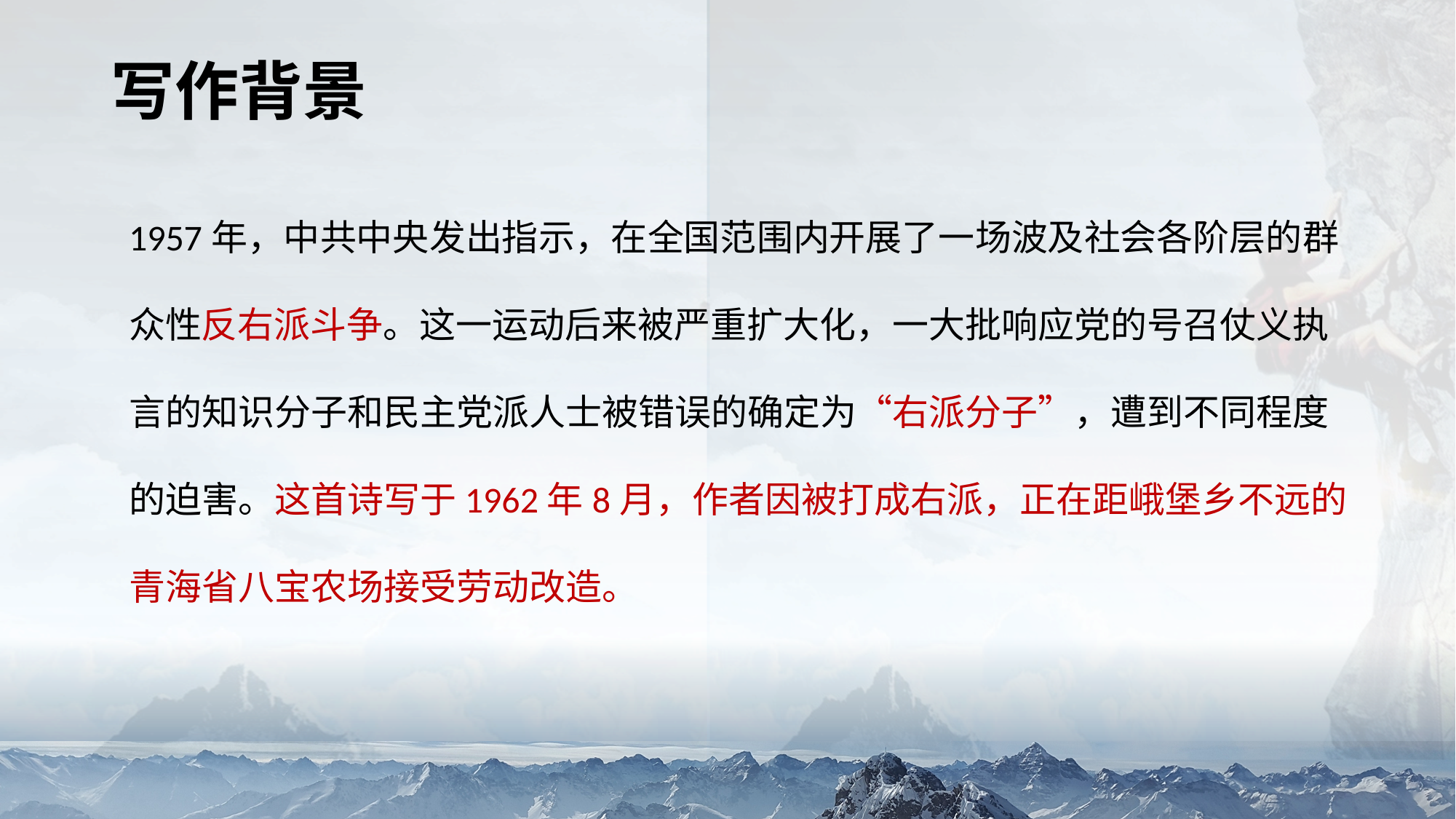

# 写作背景
1957年，中共中央发出指示，在全国范围内开展了一场波及社会各阶层的群众性反右派斗争。这一运动后来被严重扩大化，一大批响应党的号召仗义执言的知识分子和民主党派人士被错误的确定为“右派分子”，遭到不同程度的迫害。这首诗写于1962年8月，作者因被打成右派，正在距峨堡乡不远的青海省八宝农场接受劳动改造。